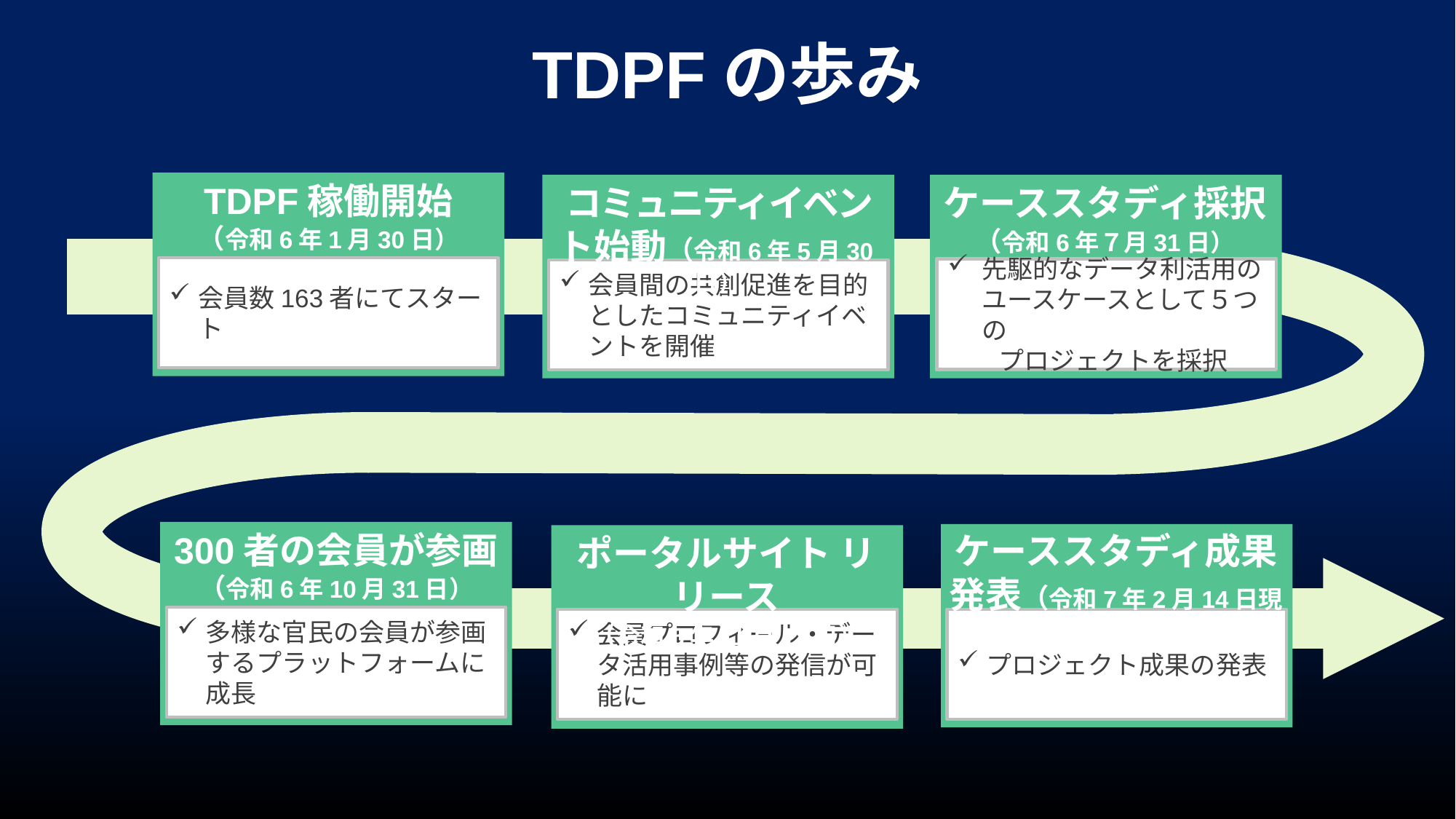

# TDPFの歩み
TDPF稼働開始
（令和6年1月30日）

会員数163者にてスタート
コミュニティイベント始動（令和6年5月30日）

会員間の共創促進を目的としたコミュニティイベントを開催

ケーススタディ採択
（令和6年７月31日）

先駆的なデータ利活用のユースケースとして５つの
　　プロジェクトを採択

300者の会員が参画（令和6年10月31日）

多様な官民の会員が参画するプラットフォームに成長
ケーススタディ成果発表（令和7年2月14日現在）

プロジェクト成果の発表
ポータルサイト リリース
（令和6年11月12日）

会員プロフィール・データ活用事例等の発信が可能に